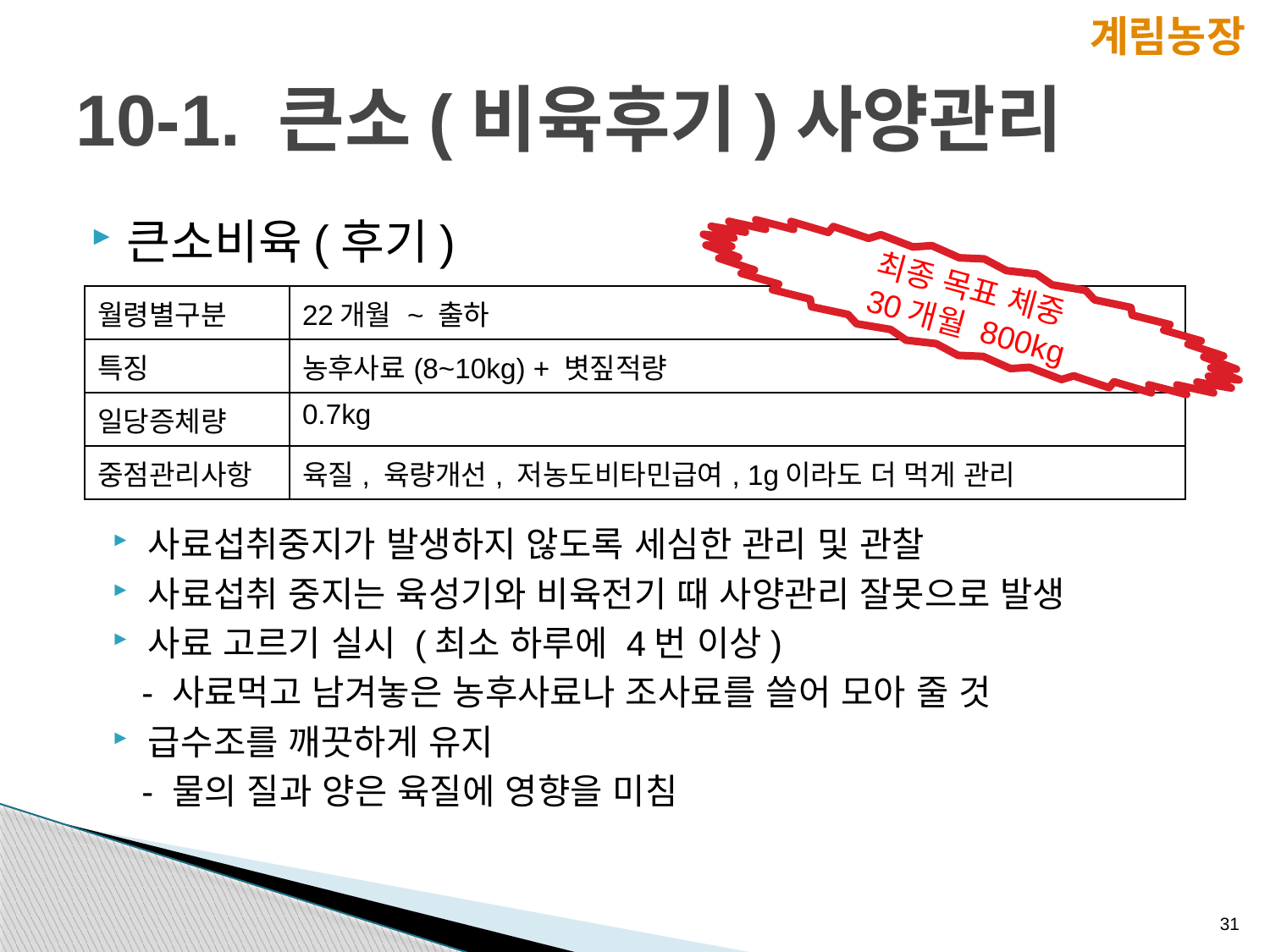

계림농장
# 10-1. 큰소(비육후기)사양관리
큰소비육(후기)
최종 목표 체중
30개월 800kg
| 월령별구분 | 22개월 ~ 출하 |
| --- | --- |
| 특징 | 농후사료(8~10kg) + 볏짚적량 |
| 일당증체량 | 0.7kg |
| 중점관리사항 | 육질, 육량개선, 저농도비타민급여, 1g이라도 더 먹게 관리 |
사료섭취중지가 발생하지 않도록 세심한 관리 및 관찰
사료섭취 중지는 육성기와 비육전기 때 사양관리 잘못으로 발생
사료 고르기 실시 (최소 하루에 4번 이상)
   - 사료먹고 남겨놓은 농후사료나 조사료를 쓸어 모아 줄 것
급수조를 깨끗하게 유지
   - 물의 질과 양은 육질에 영향을 미침

31